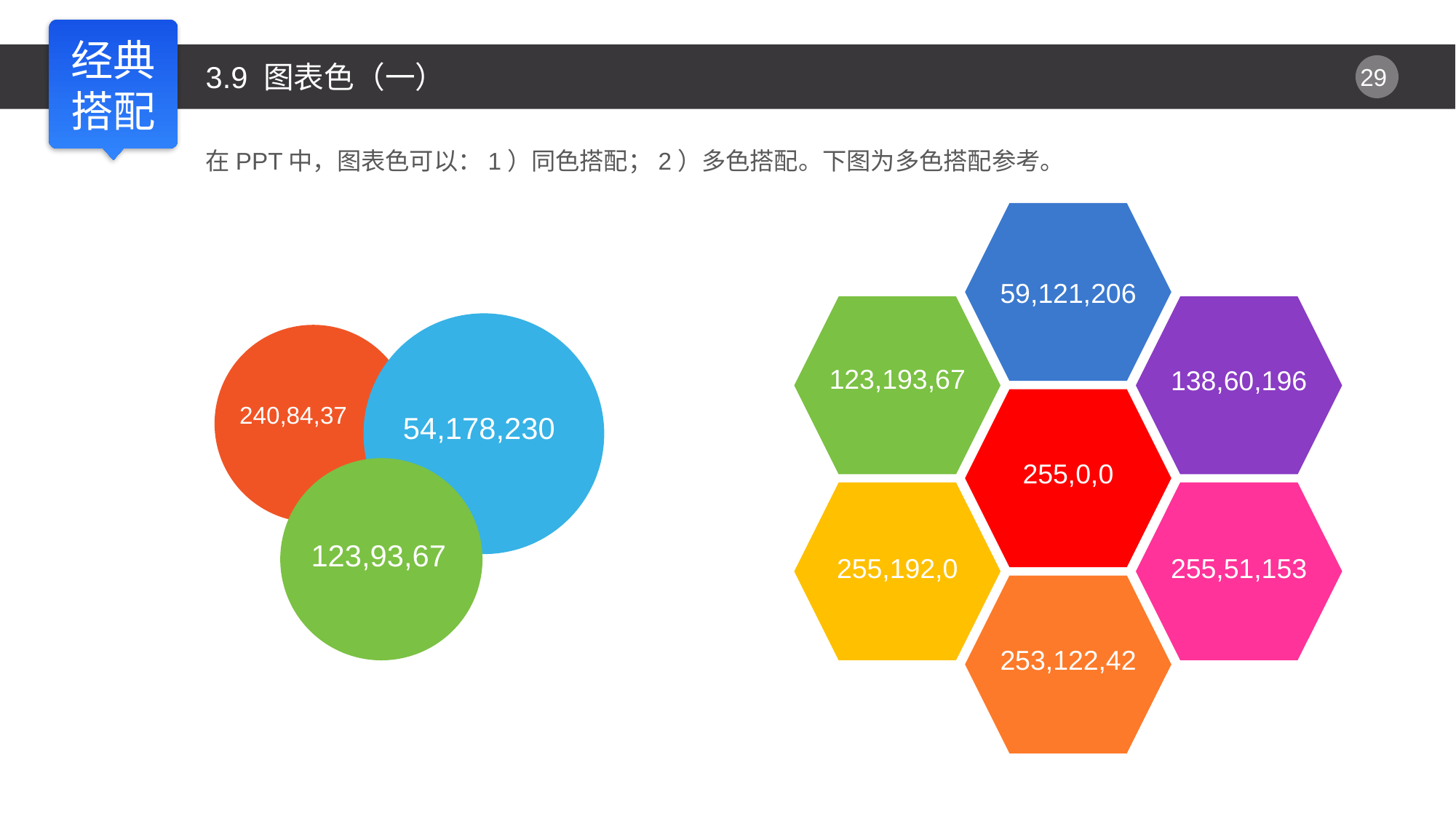

3.9 图表色（一）
在PPT中，图表色可以：1）同色搭配；2）多色搭配。下图为多色搭配参考。

59,121,206

123,193,67

138,60,196

240,84,37
54,178,230

123,93,67

255,0,0

255,192,0

255,51,153

253,122,42